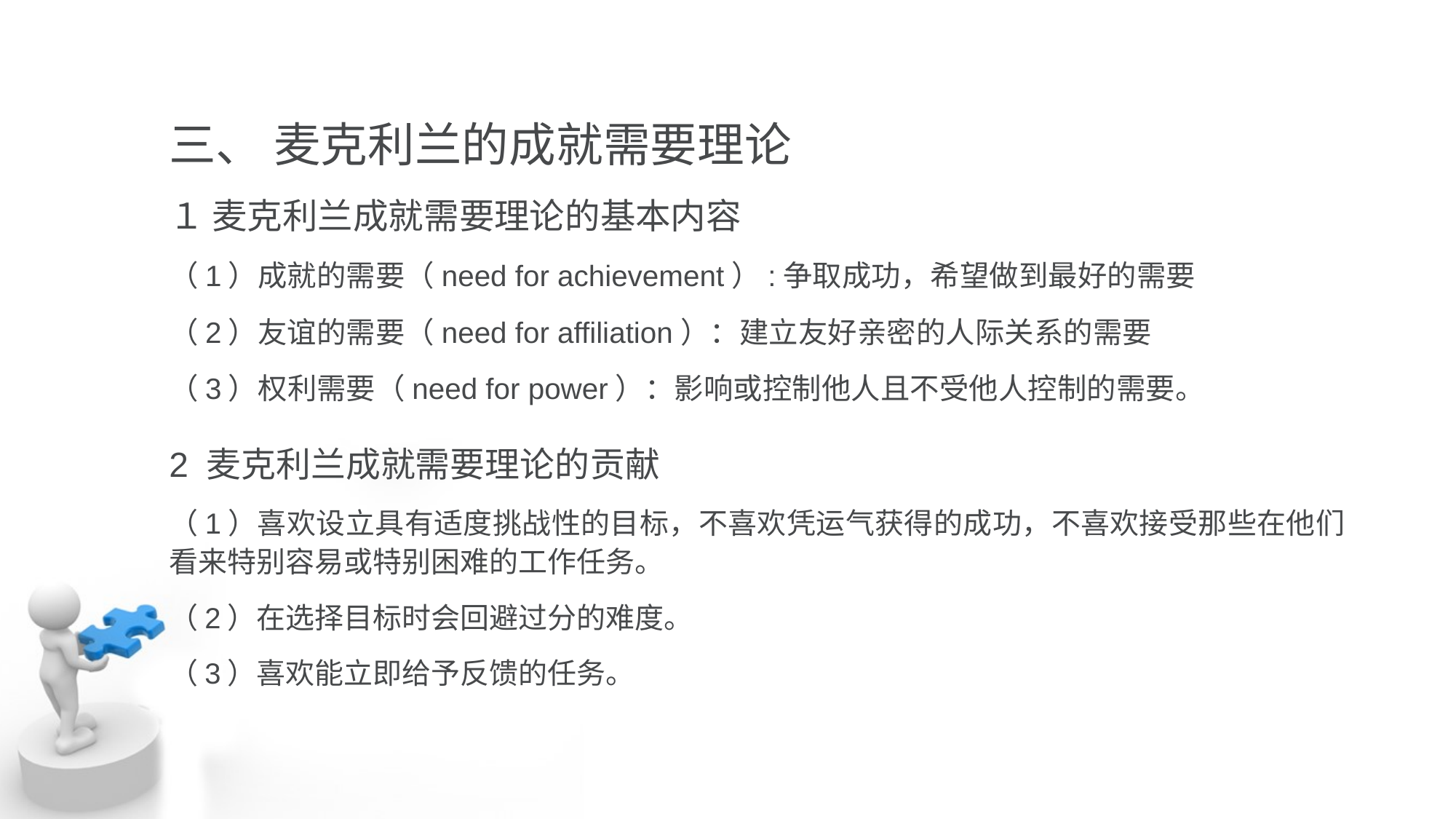

三、 麦克利兰的成就需要理论
１ 麦克利兰成就需要理论的基本内容
（1）成就的需要（need for achievement）:争取成功，希望做到最好的需要
（2）友谊的需要（need for affiliation）：建立友好亲密的人际关系的需要
（3）权利需要（need for power）：影响或控制他人且不受他人控制的需要。
2 麦克利兰成就需要理论的贡献
（1）喜欢设立具有适度挑战性的目标，不喜欢凭运气获得的成功，不喜欢接受那些在他们看来特别容易或特别困难的工作任务。
（2）在选择目标时会回避过分的难度。
（3）喜欢能立即给予反馈的任务。